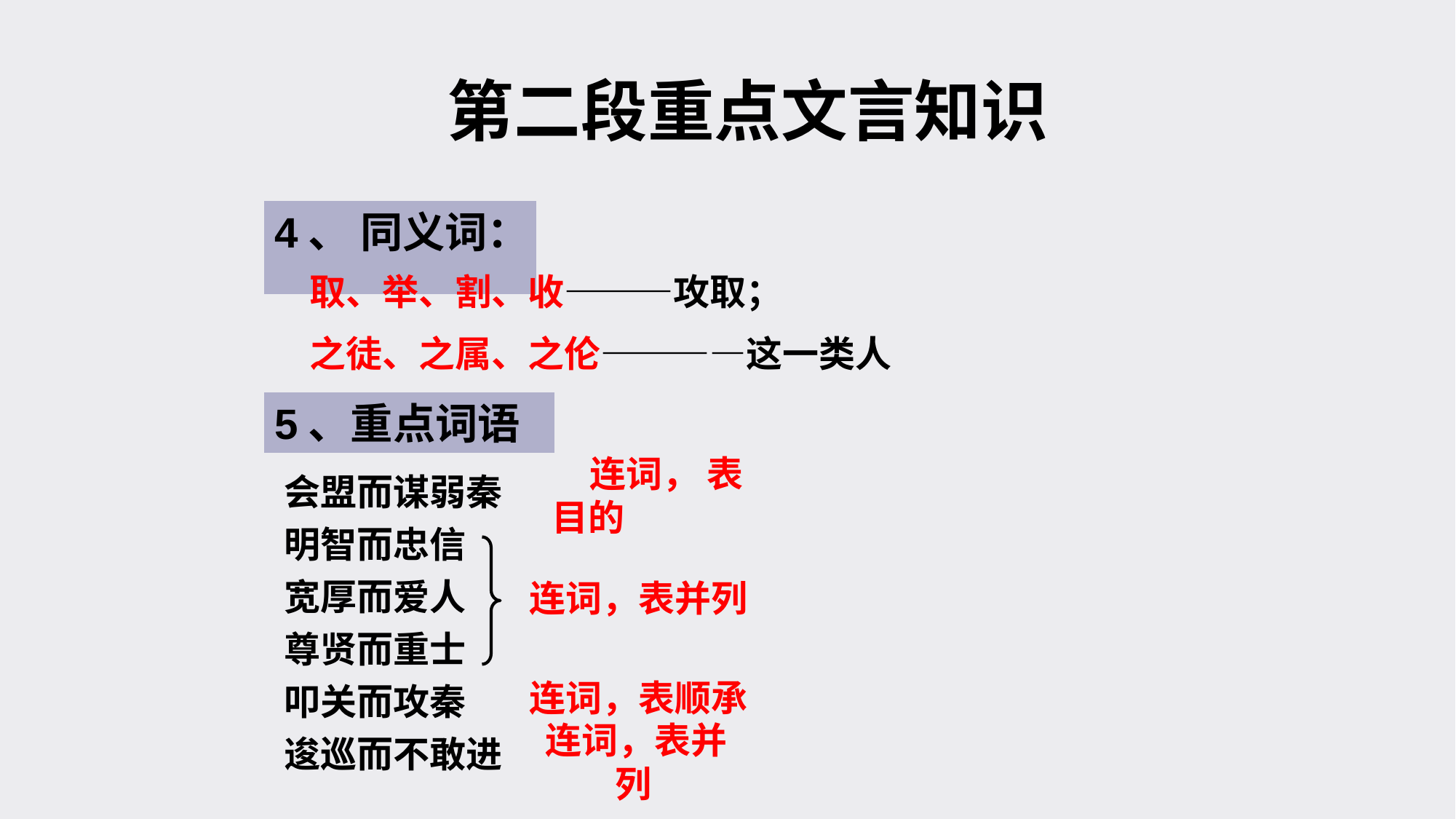

第二段重点文言知识

4、 同义词：
 取、举、割、收———攻取；
 之徒、之属、之伦————这一类人
5、重点词语
会盟而谋弱秦
明智而忠信
宽厚而爱人
尊贤而重士
叩关而攻秦
逡巡而不敢进
连词， 表目的

连词，表并列
连词，表顺承
连词，表并列